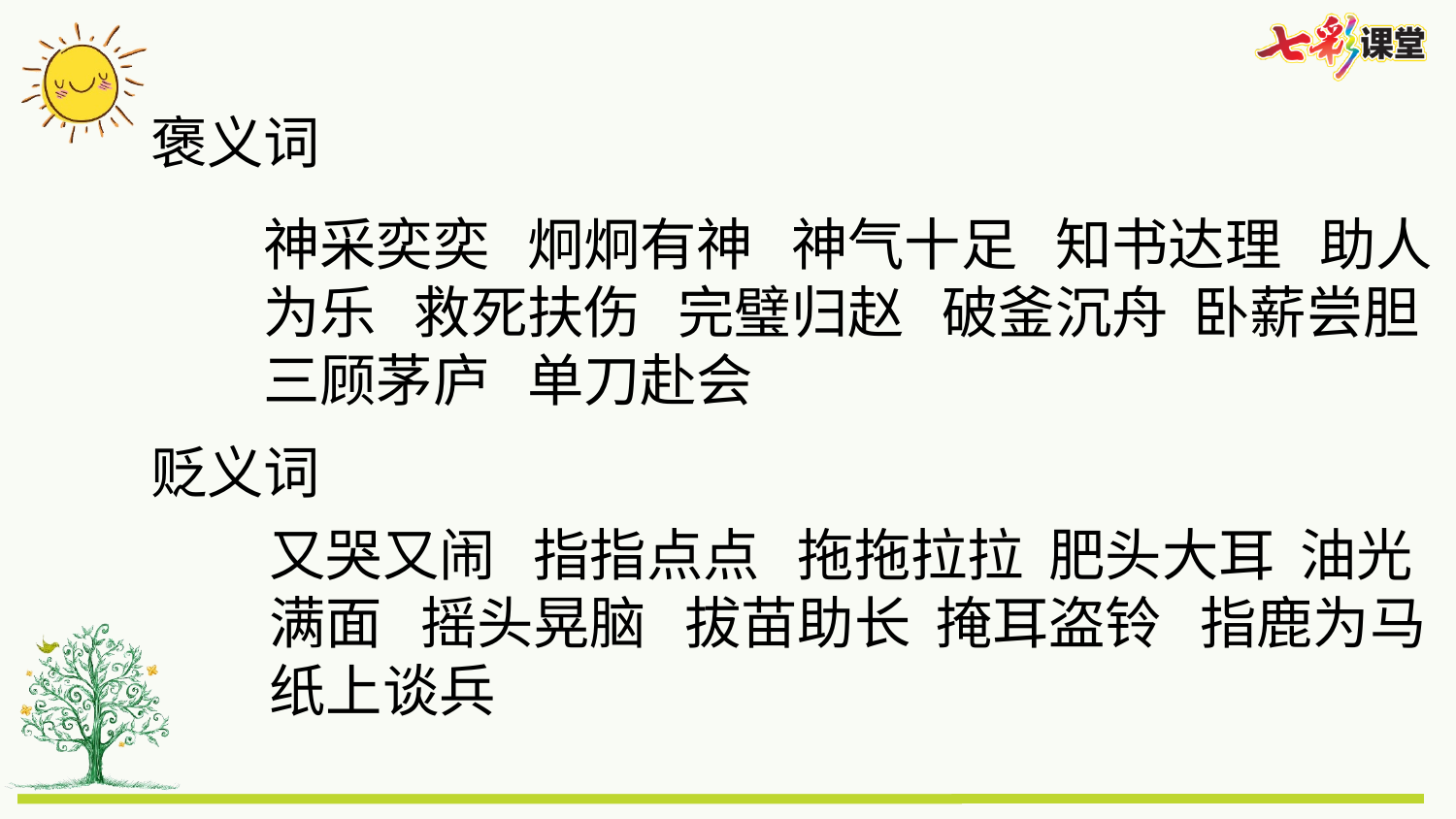

褒义词
神采奕奕   炯炯有神   神气十足   知书达理   助人为乐   救死扶伤   完璧归赵   破釜沉舟  卧薪尝胆   三顾茅庐   单刀赴会
贬义词
又哭又闹   指指点点   拖拖拉拉  肥头大耳  油光满面   摇头晃脑   拔苗助长  掩耳盗铃   指鹿为马   纸上谈兵